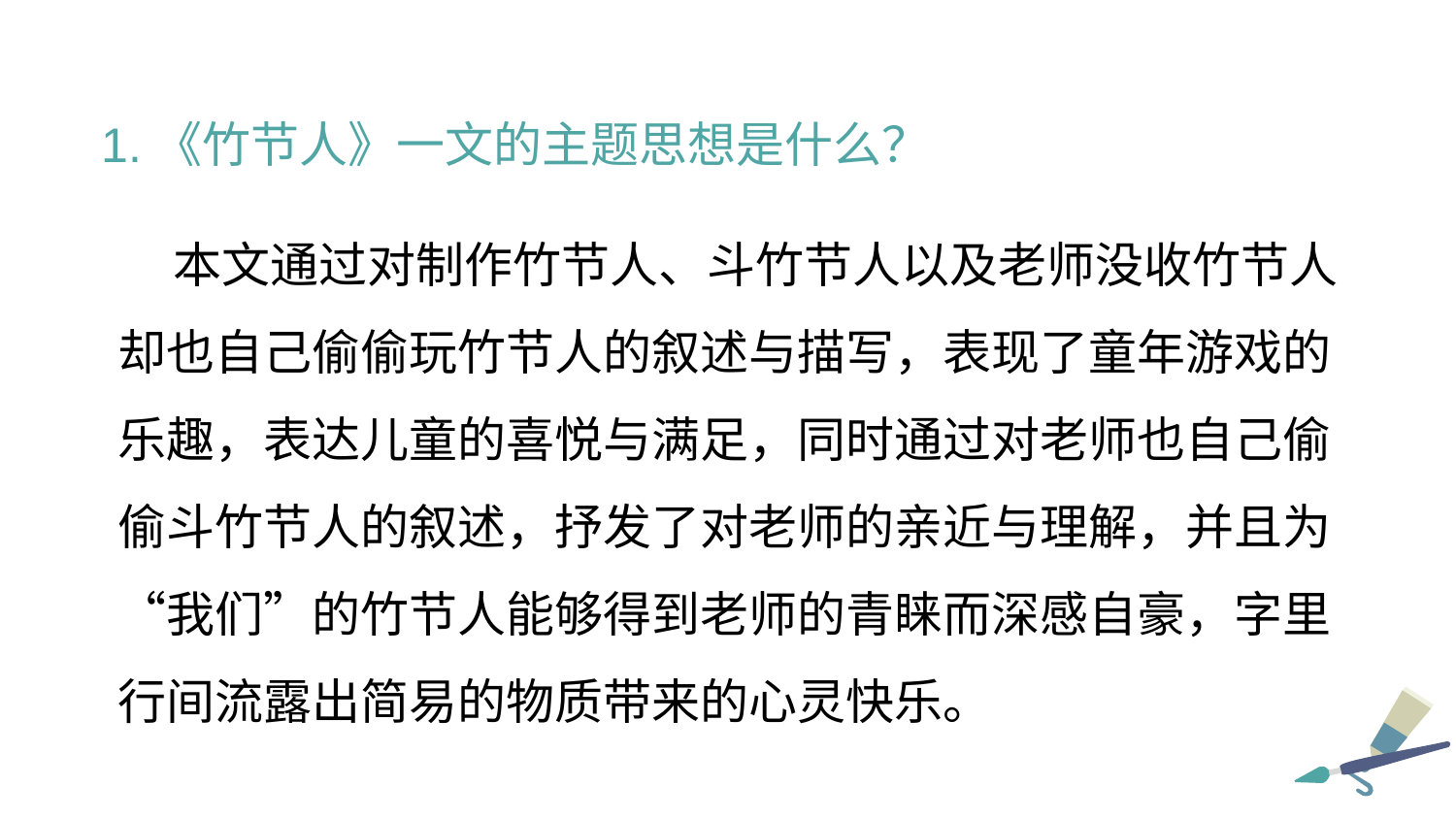

1.《竹节人》一文的主题思想是什么？
    本文通过对制作竹节人、斗竹节人以及老师没收竹节人却也自己偷偷玩竹节人的叙述与描写，表现了童年游戏的乐趣，表达儿童的喜悦与满足，同时通过对老师也自己偷偷斗竹节人的叙述，抒发了对老师的亲近与理解，并且为“我们”的竹节人能够得到老师的青睐而深感自豪，字里行间流露出简易的物质带来的心灵快乐。